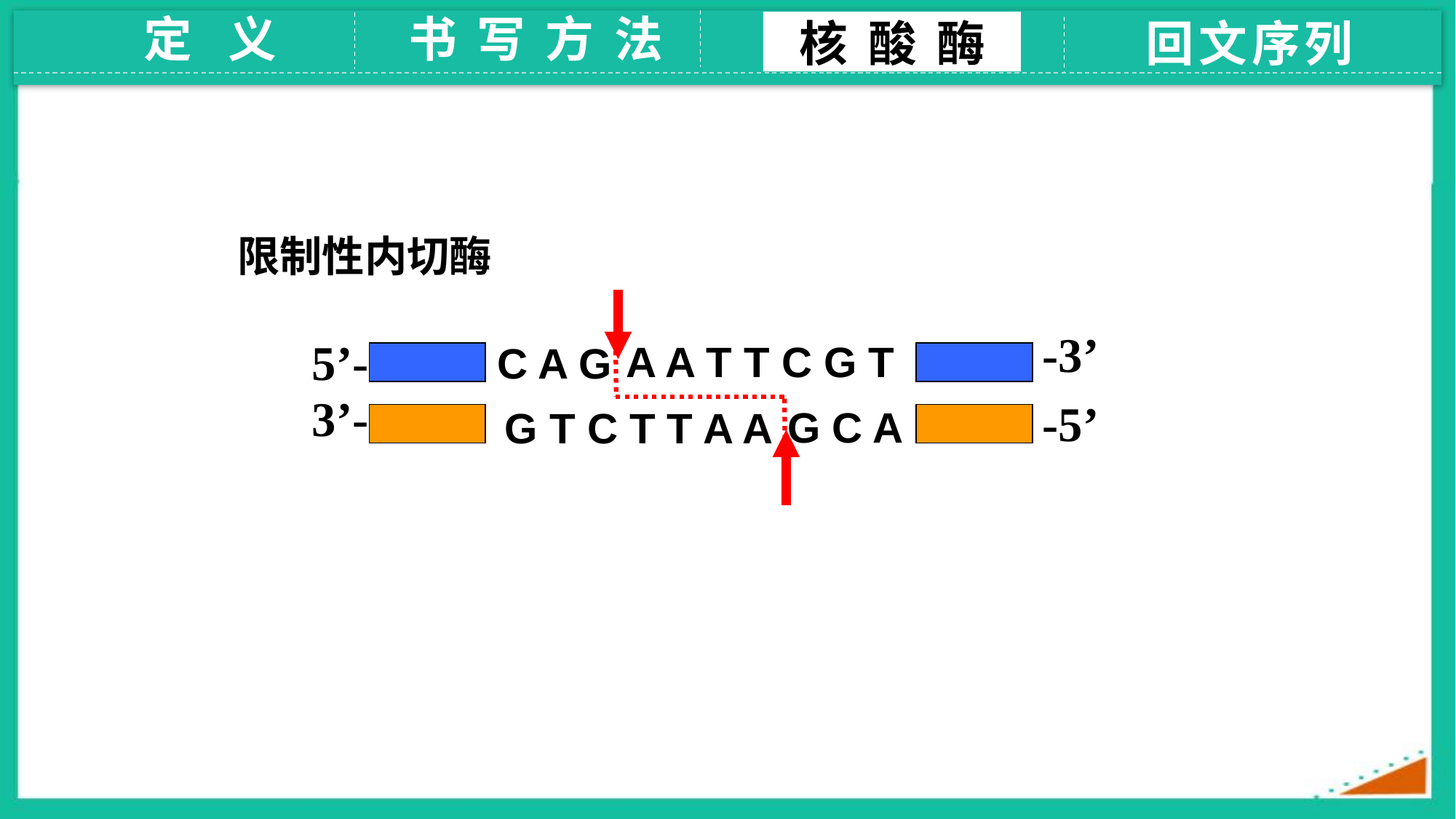

定  义
书 写 方 法
核 酸 酶
回文序列

限制性内切酶
-3’
A A T T C G T

-5’
G C A

5’-
C A G

3’-
G T C T T A A